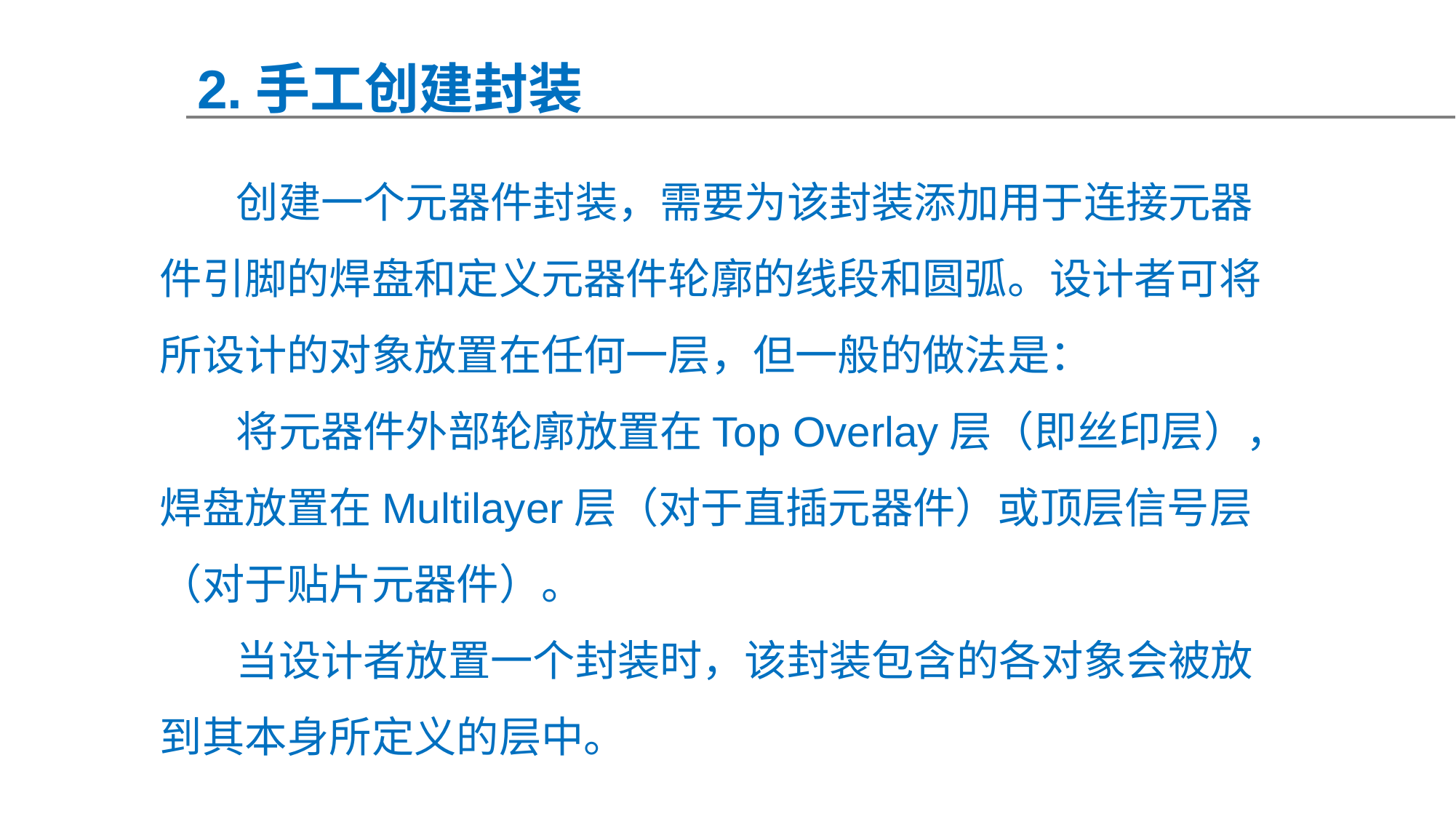

2.手工创建封装
       创建一个元器件封装，需要为该封装添加用于连接元器件引脚的焊盘和定义元器件轮廓的线段和圆弧。设计者可将所设计的对象放置在任何一层，但一般的做法是：
       将元器件外部轮廓放置在Top Overlay层（即丝印层），焊盘放置在Multilayer层（对于直插元器件）或顶层信号层（对于贴片元器件）。
       当设计者放置一个封装时，该封装包含的各对象会被放到其本身所定义的层中。